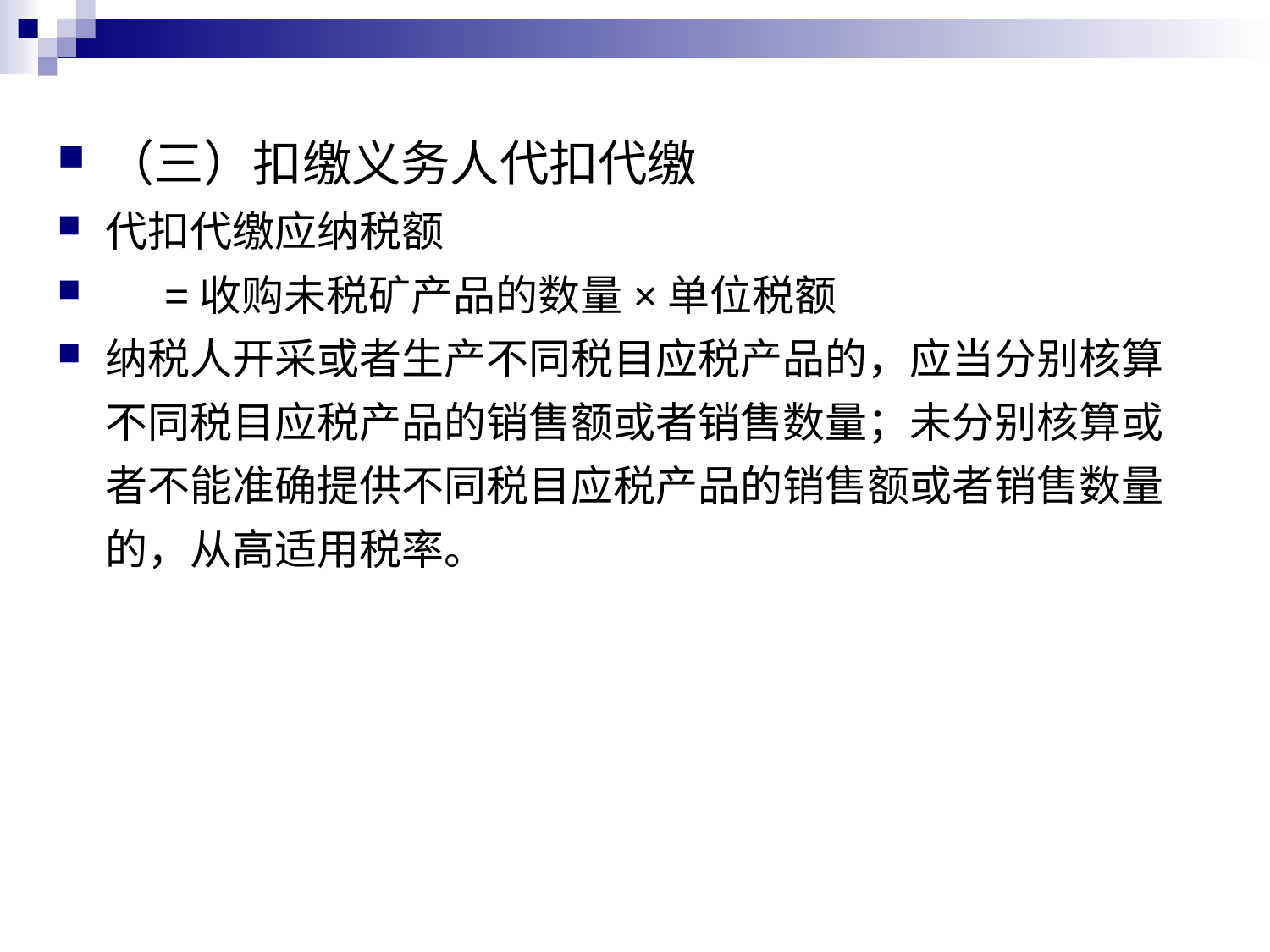

#
（三）扣缴义务人代扣代缴
代扣代缴应纳税额
     =收购未税矿产品的数量×单位税额
纳税人开采或者生产不同税目应税产品的，应当分别核算不同税目应税产品的销售额或者销售数量；未分别核算或者不能准确提供不同税目应税产品的销售额或者销售数量的，从高适用税率。